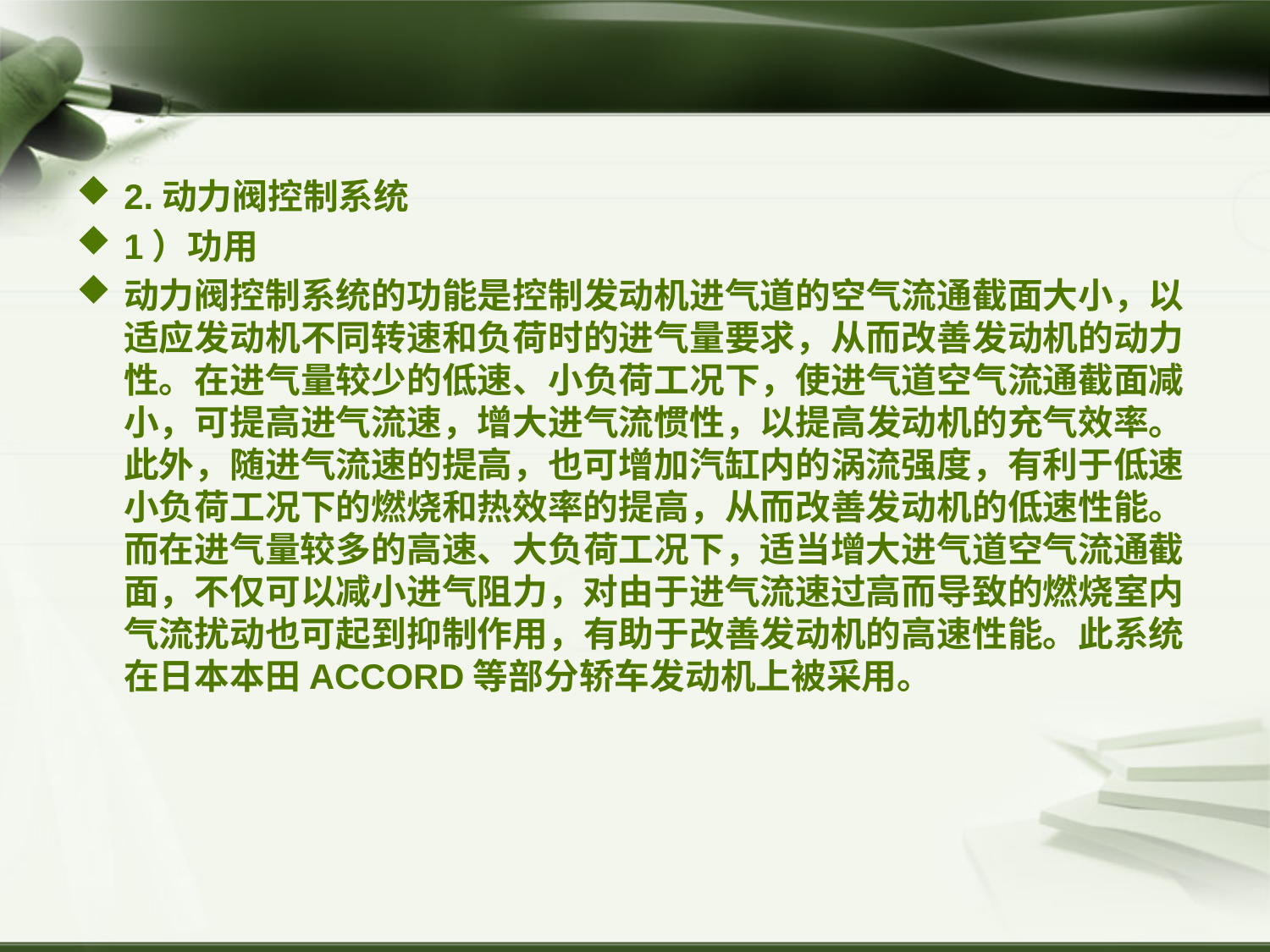

#
2.动力阀控制系统
1）功用
动力阀控制系统的功能是控制发动机进气道的空气流通截面大小，以适应发动机不同转速和负荷时的进气量要求，从而改善发动机的动力性。在进气量较少的低速、小负荷工况下，使进气道空气流通截面减小，可提高进气流速，增大进气流惯性，以提高发动机的充气效率。此外，随进气流速的提高，也可增加汽缸内的涡流强度，有利于低速小负荷工况下的燃烧和热效率的提高，从而改善发动机的低速性能。而在进气量较多的高速、大负荷工况下，适当增大进气道空气流通截面，不仅可以减小进气阻力，对由于进气流速过高而导致的燃烧室内气流扰动也可起到抑制作用，有助于改善发动机的高速性能。此系统在日本本田ACCORD等部分轿车发动机上被采用。